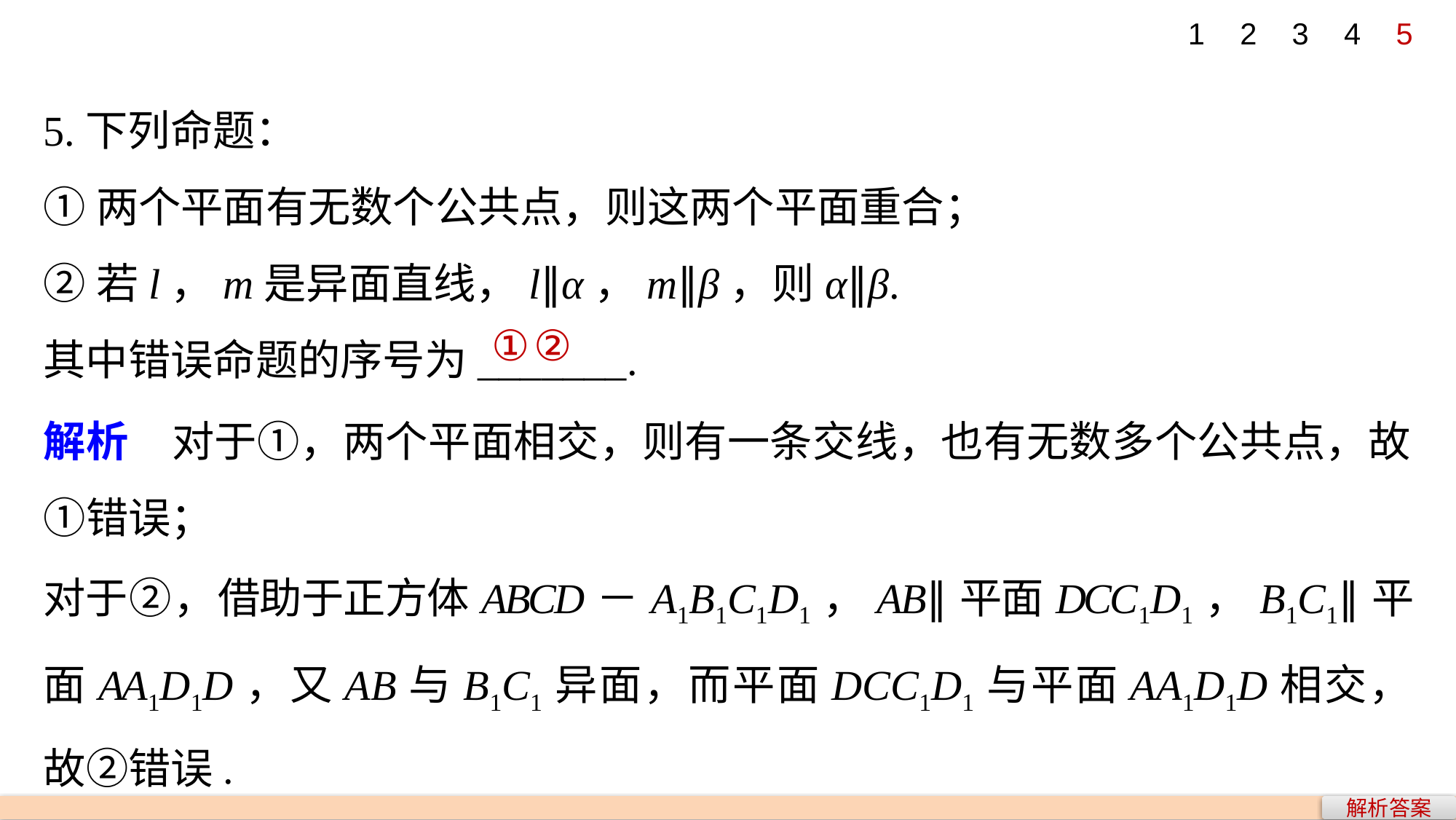

1
2
3
4
5
5.下列命题：
①两个平面有无数个公共点，则这两个平面重合；
②若l，m是异面直线，l∥α，m∥β，则α∥β.
其中错误命题的序号为_______.
①②
解析　对于①，两个平面相交，则有一条交线，也有无数多个公共点，故①错误；
对于②，借助于正方体ABCD－A1B1C1D1，AB∥平面DCC1D1，B1C1∥平面AA1D1D，又AB与B1C1异面，而平面DCC1D1与平面AA1D1D相交，故②错误.
解析答案